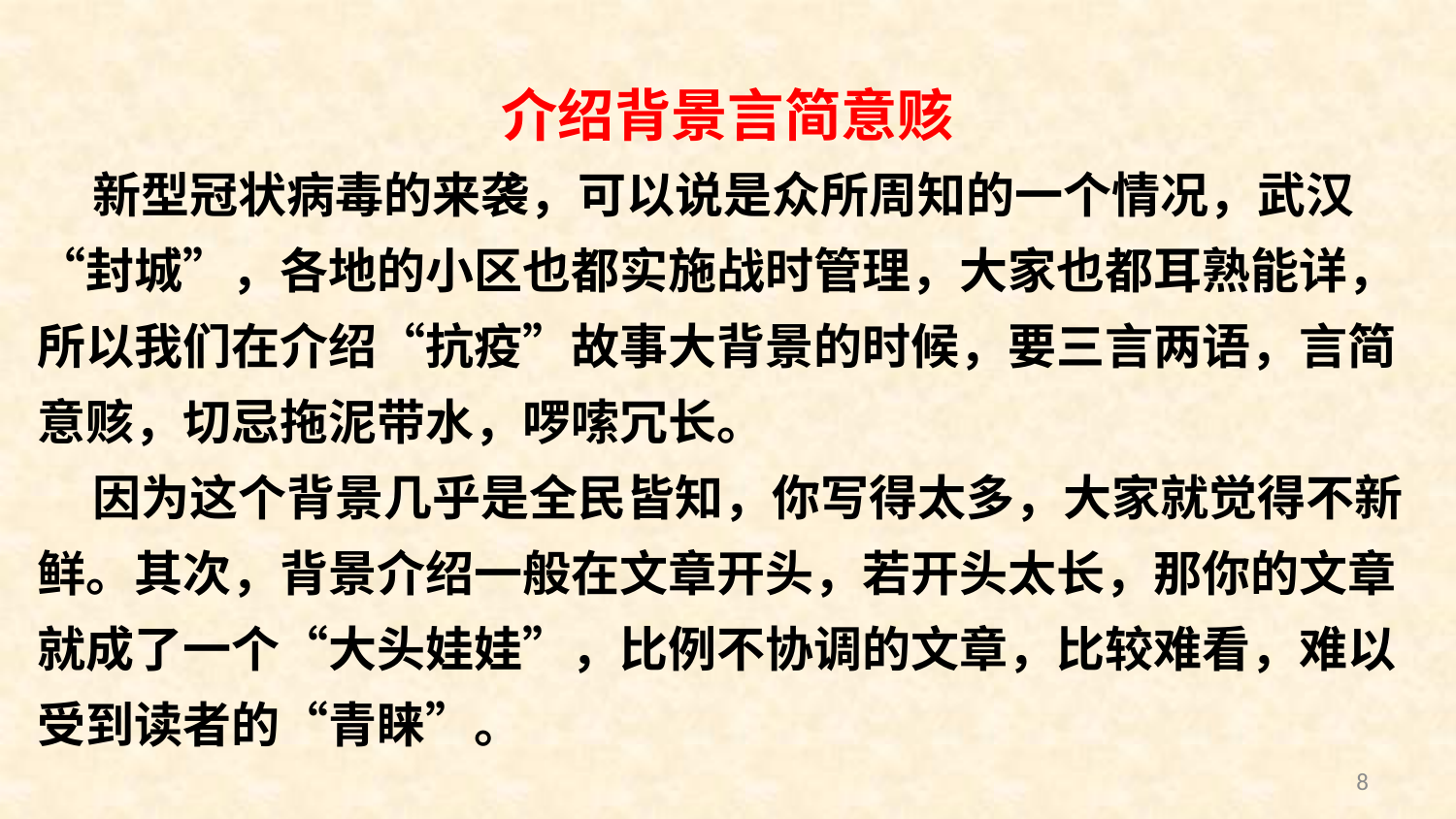

介绍背景言简意赅
    新型冠状病毒的来袭，可以说是众所周知的一个情况，武汉“封城”，各地的小区也都实施战时管理，大家也都耳熟能详，所以我们在介绍“抗疫”故事大背景的时候，要三言两语，言简意赅，切忌拖泥带水，啰嗦冗长。
    因为这个背景几乎是全民皆知，你写得太多，大家就觉得不新鲜。其次，背景介绍一般在文章开头，若开头太长，那你的文章就成了一个“大头娃娃”，比例不协调的文章，比较难看，难以受到读者的“青睐”。
8